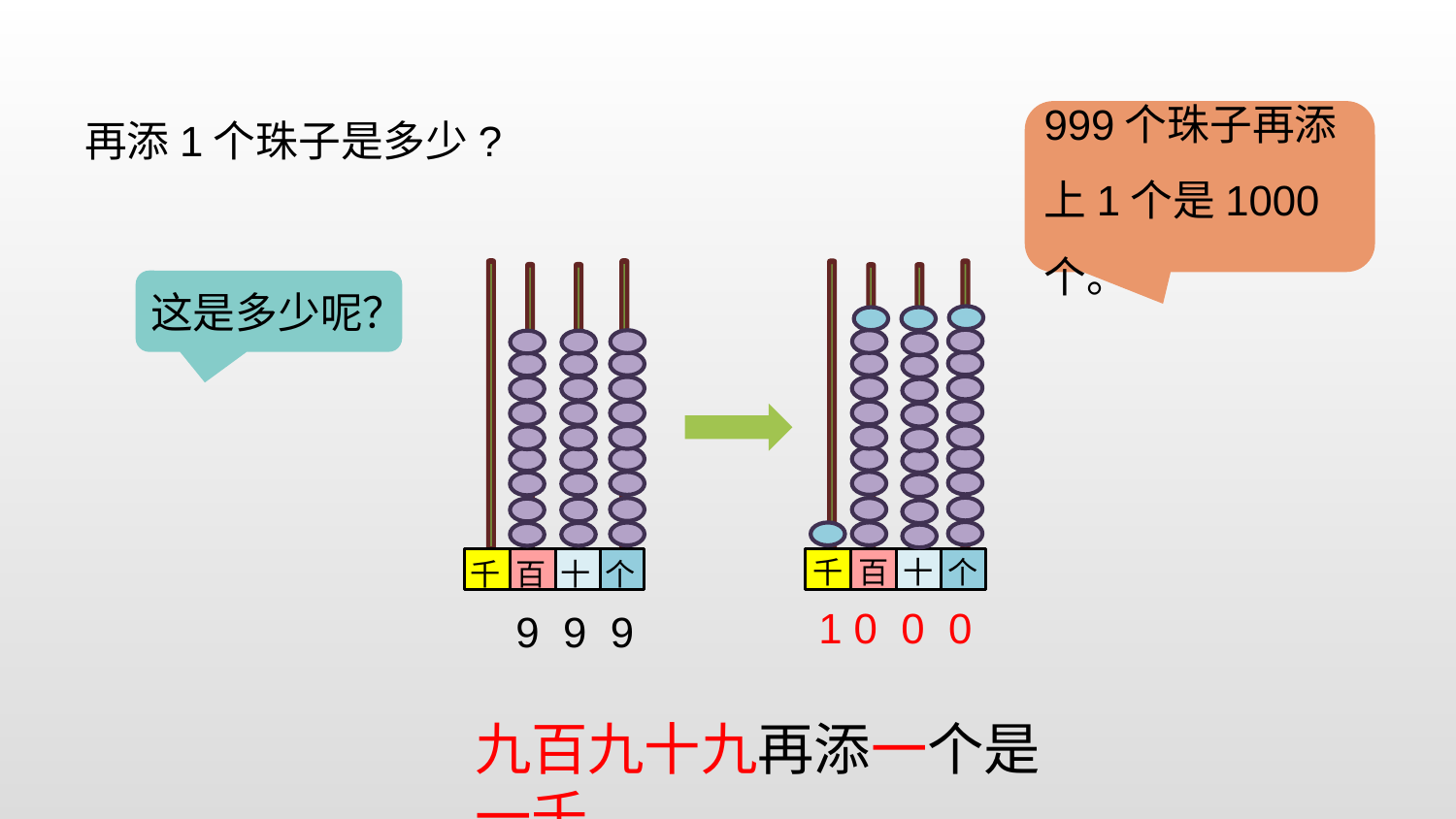

再添1个珠子是多少?
999个珠子再添上1个是1000个。

千

百

十

个

千

百

十

个

这是多少呢？

1 0  0  0
9  9  9
九百九十九再添一个是一千。